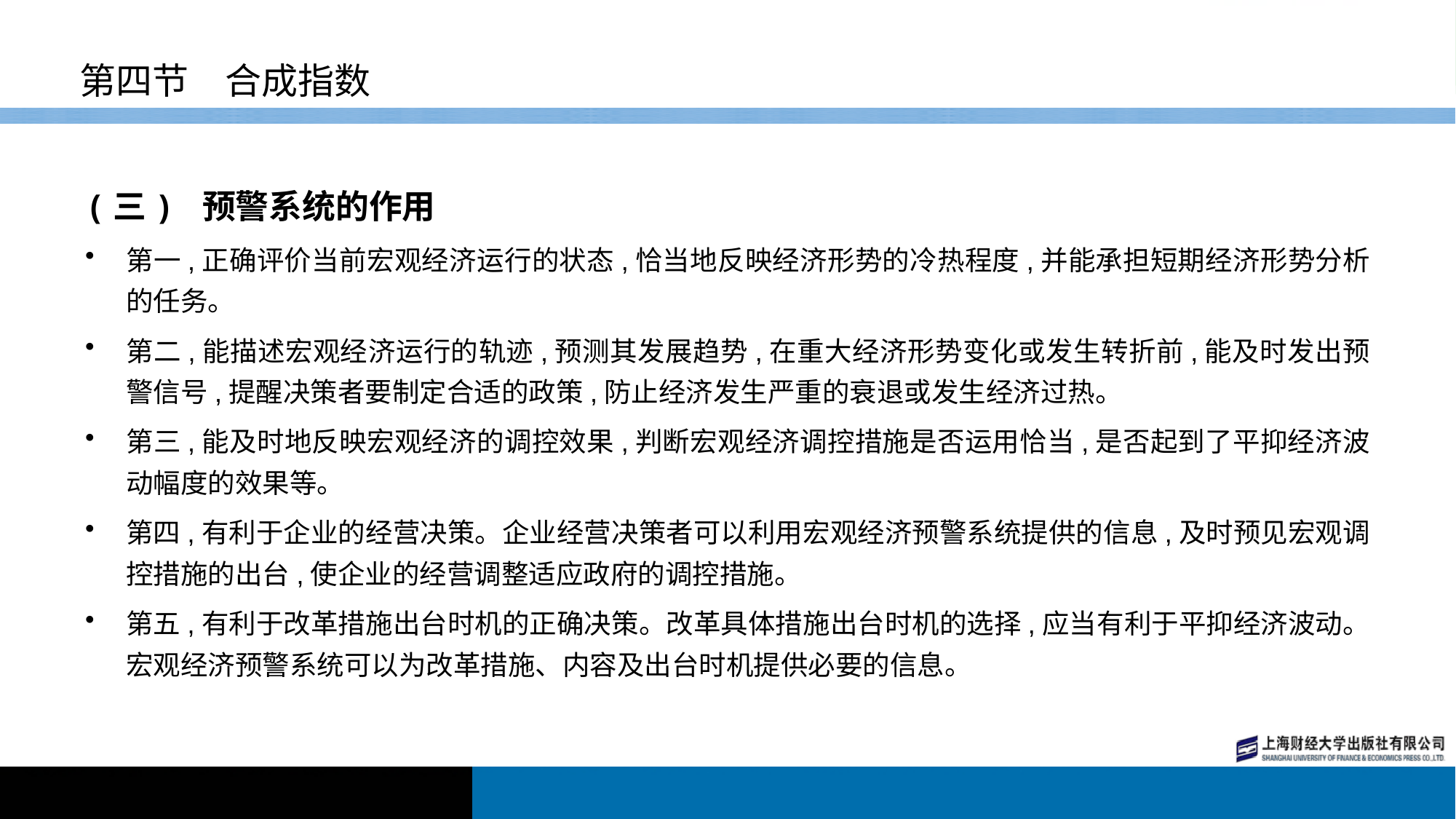

# 第四节　合成指数
(三) 预警系统的作用
第一,正确评价当前宏观经济运行的状态,恰当地反映经济形势的冷热程度,并能承担短期经济形势分析的任务。
第二,能描述宏观经济运行的轨迹,预测其发展趋势,在重大经济形势变化或发生转折前,能及时发出预警信号,提醒决策者要制定合适的政策,防止经济发生严重的衰退或发生经济过热。
第三,能及时地反映宏观经济的调控效果,判断宏观经济调控措施是否运用恰当,是否起到了平抑经济波动幅度的效果等。
第四,有利于企业的经营决策。企业经营决策者可以利用宏观经济预警系统提供的信息,及时预见宏观调控措施的出台,使企业的经营调整适应政府的调控措施。
第五,有利于改革措施出台时机的正确决策。改革具体措施出台时机的选择,应当有利于平抑经济波动。宏观经济预警系统可以为改革措施、内容及出台时机提供必要的信息。
21